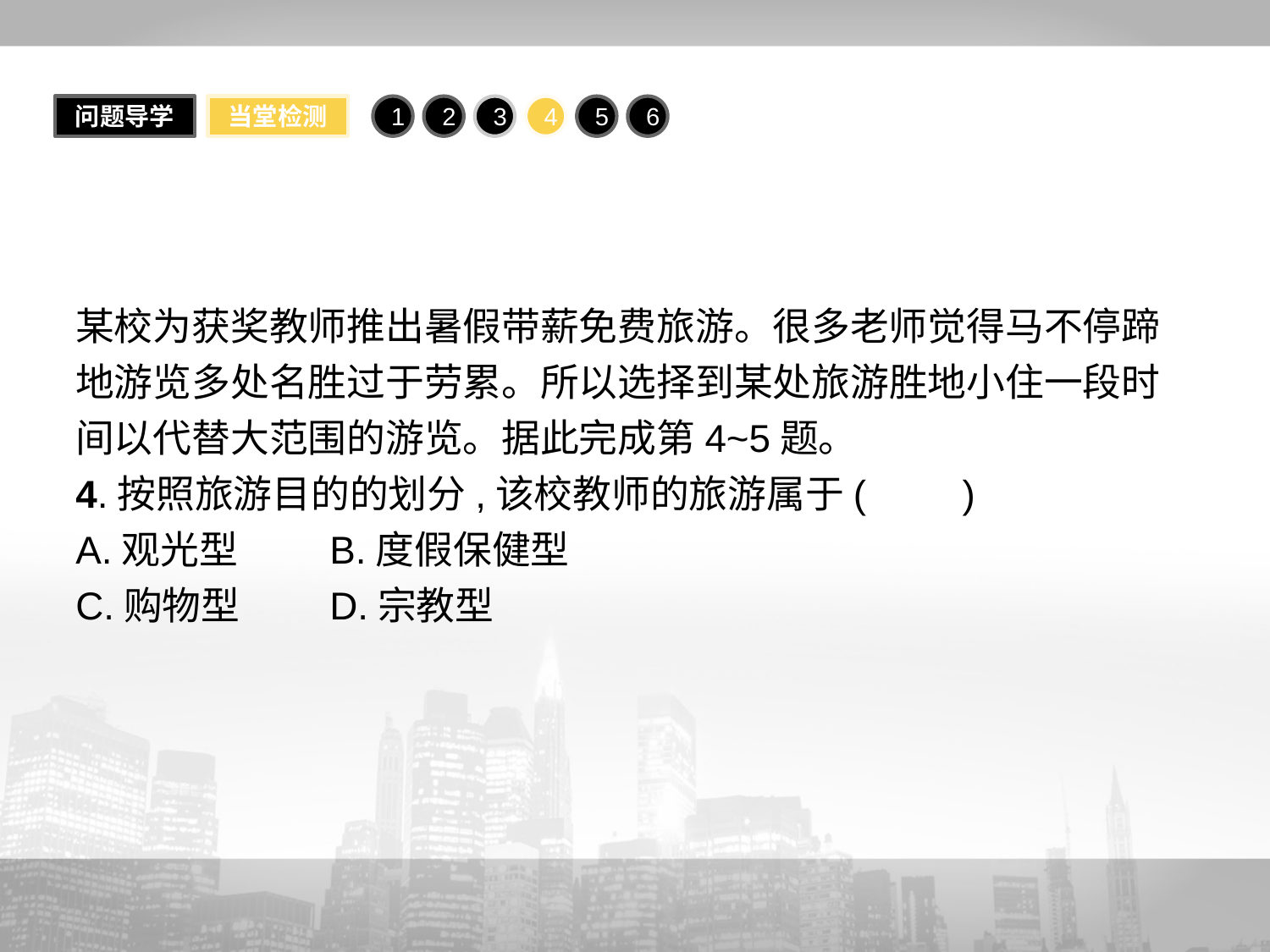

问题导学
当堂检测
1
2
3
4
5
6
某校为获奖教师推出暑假带薪免费旅游。很多老师觉得马不停蹄地游览多处名胜过于劳累。所以选择到某处旅游胜地小住一段时间以代替大范围的游览。据此完成第4~5题。
4.按照旅游目的的划分,该校教师的旅游属于(　　)
A.观光型	B.度假保健型
C.购物型	D.宗教型